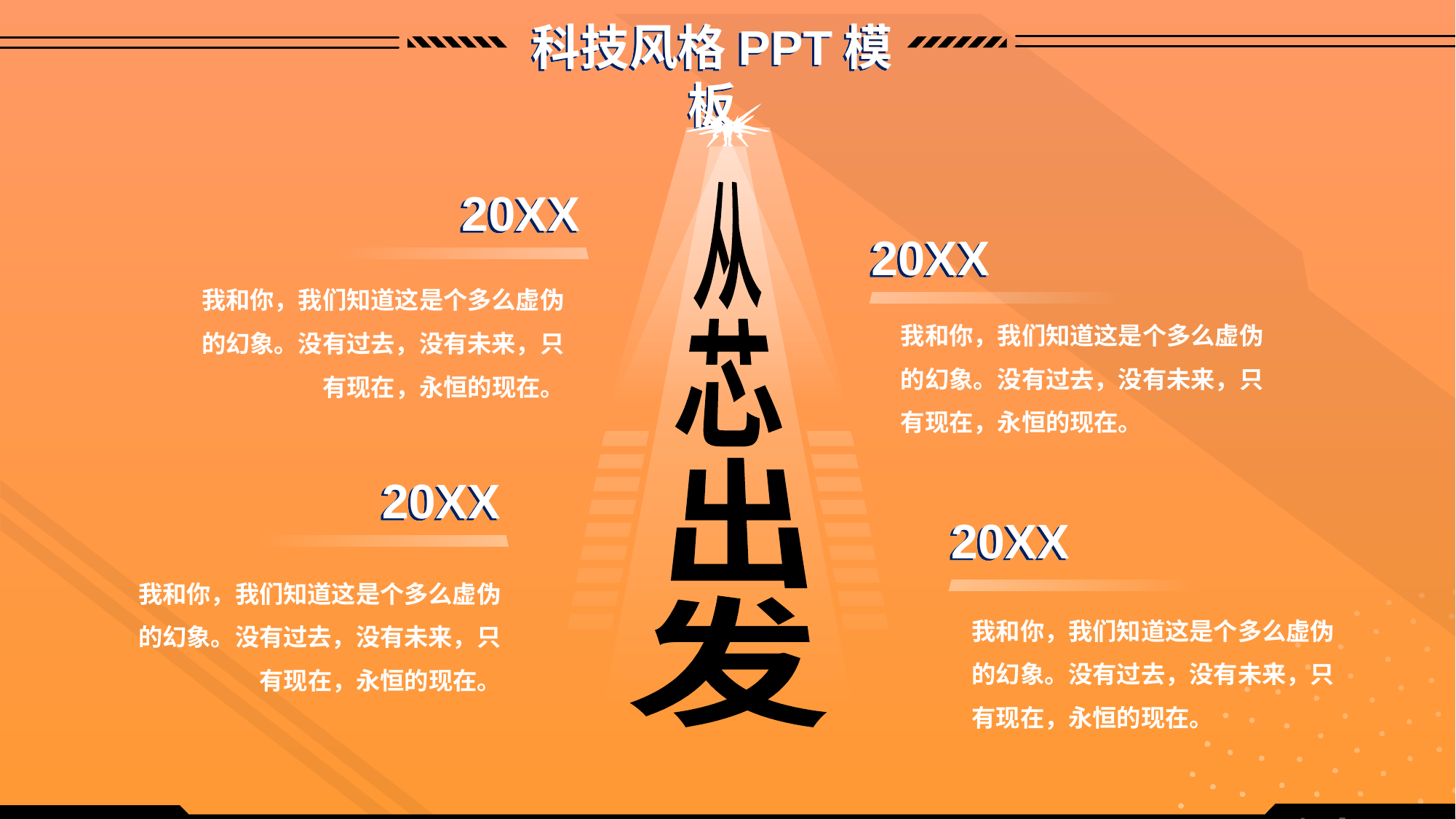

科技风格PPT模板

20XX
从
芯
出
发
20XX

我和你，我们知道这是个多么虚伪的幻象。没有过去，没有未来，只有现在，永恒的现在。

我和你，我们知道这是个多么虚伪的幻象。没有过去，没有未来，只有现在，永恒的现在。
20XX
20XX

我和你，我们知道这是个多么虚伪的幻象。没有过去，没有未来，只有现在，永恒的现在。

我和你，我们知道这是个多么虚伪的幻象。没有过去，没有未来，只有现在，永恒的现在。